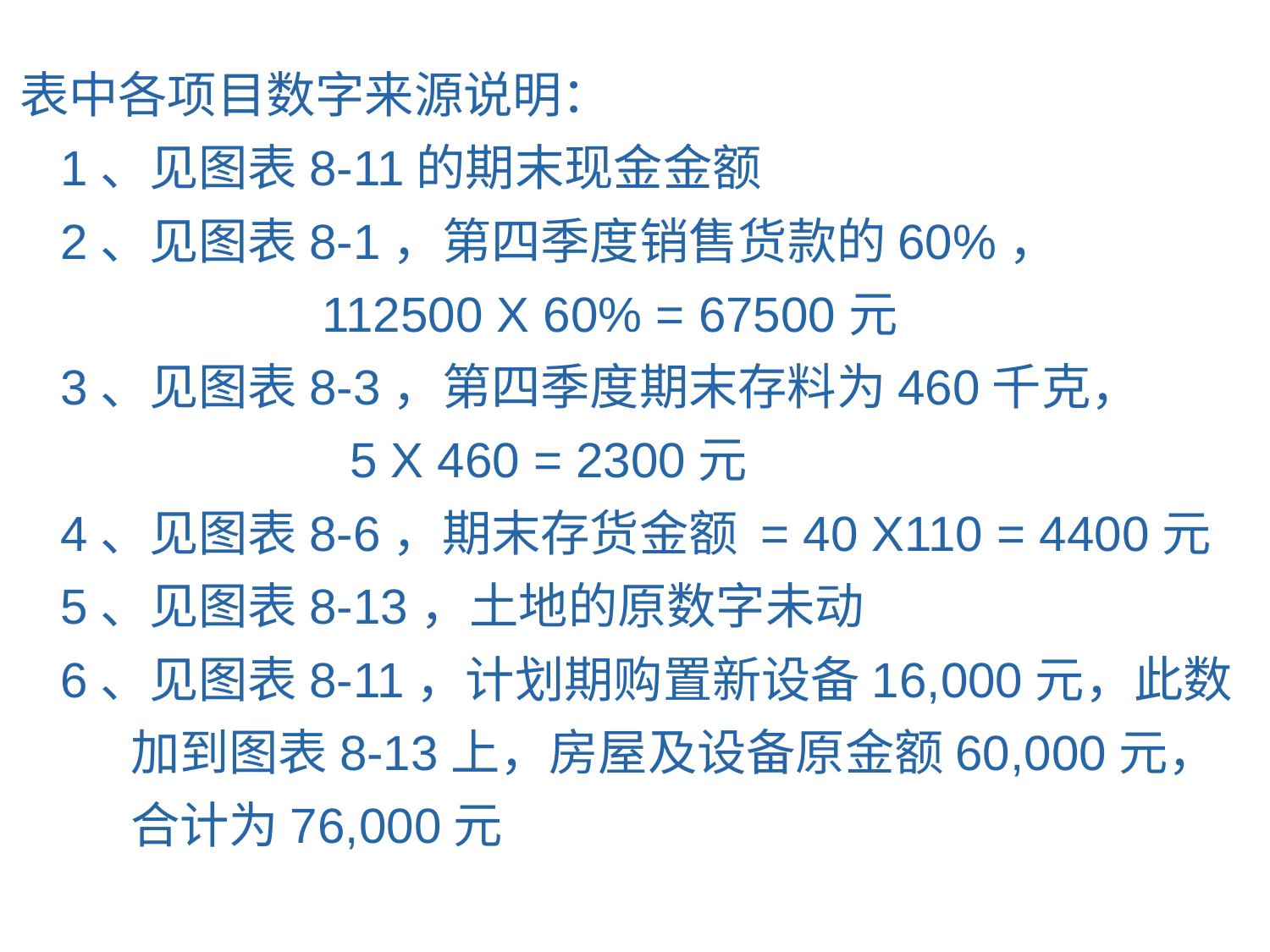

表中各项目数字来源说明：
   1、见图表8-11的期末现金金额
   2、见图表8-1，第四季度销售货款的60%，
                      112500 X 60% = 67500元
   3、见图表8-3，第四季度期末存料为460千克，
                        5 X 460 = 2300元
   4、见图表8-6，期末存货金额 = 40 X110 = 4400元
   5、见图表8-13，土地的原数字未动
   6、见图表8-11，计划期购置新设备16,000元，此数
         加到图表8-13上，房屋及设备原金额60,000元，
         合计为76,000元